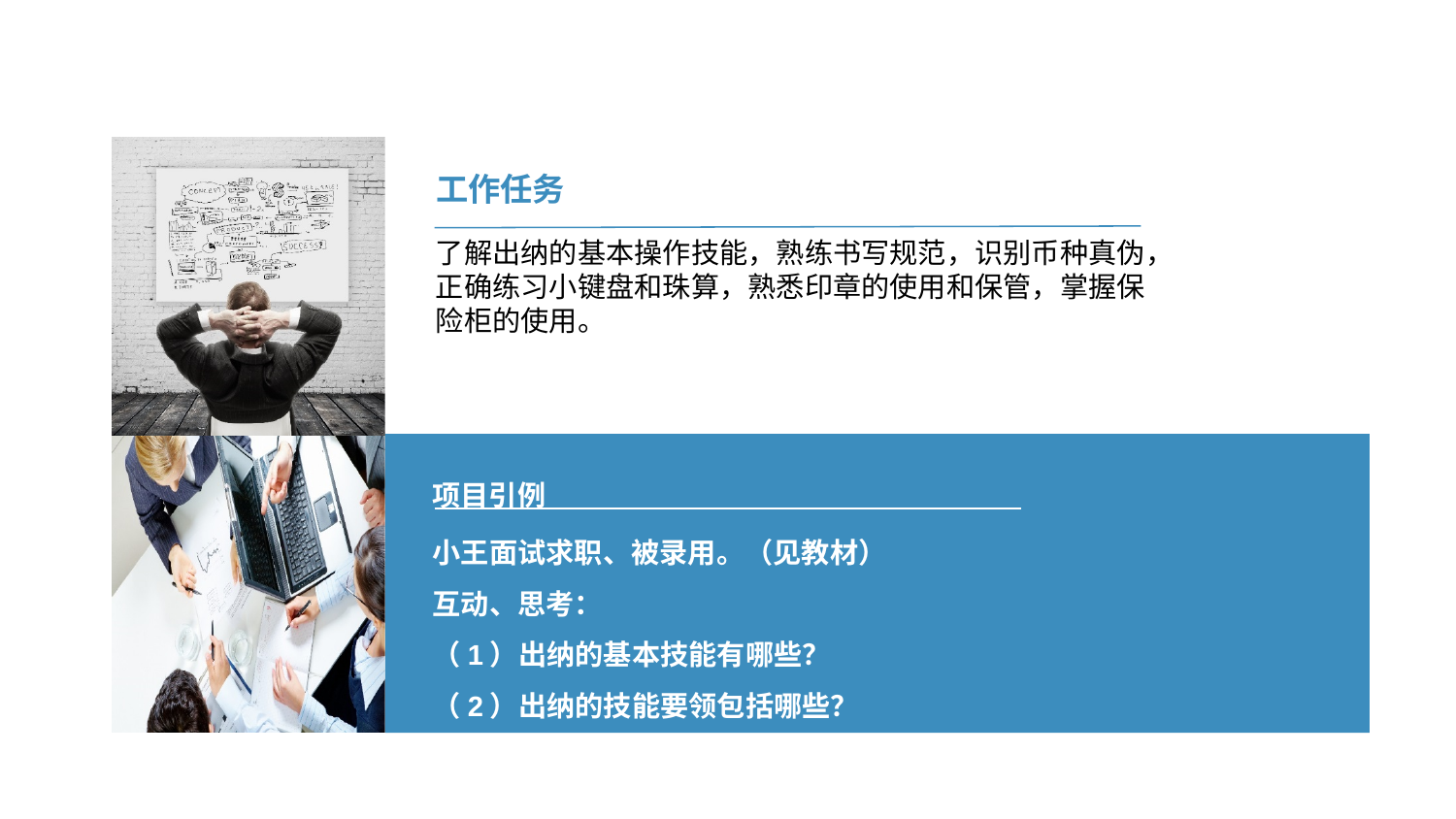

工作任务
了解出纳的基本操作技能，熟练书写规范，识别币种真伪，正确练习小键盘和珠算，熟悉印章的使用和保管，掌握保险柜的使用。

项目引例
小王面试求职、被录用。（见教材）
互动、思考：
（1）出纳的基本技能有哪些？
（2）出纳的技能要领包括哪些？